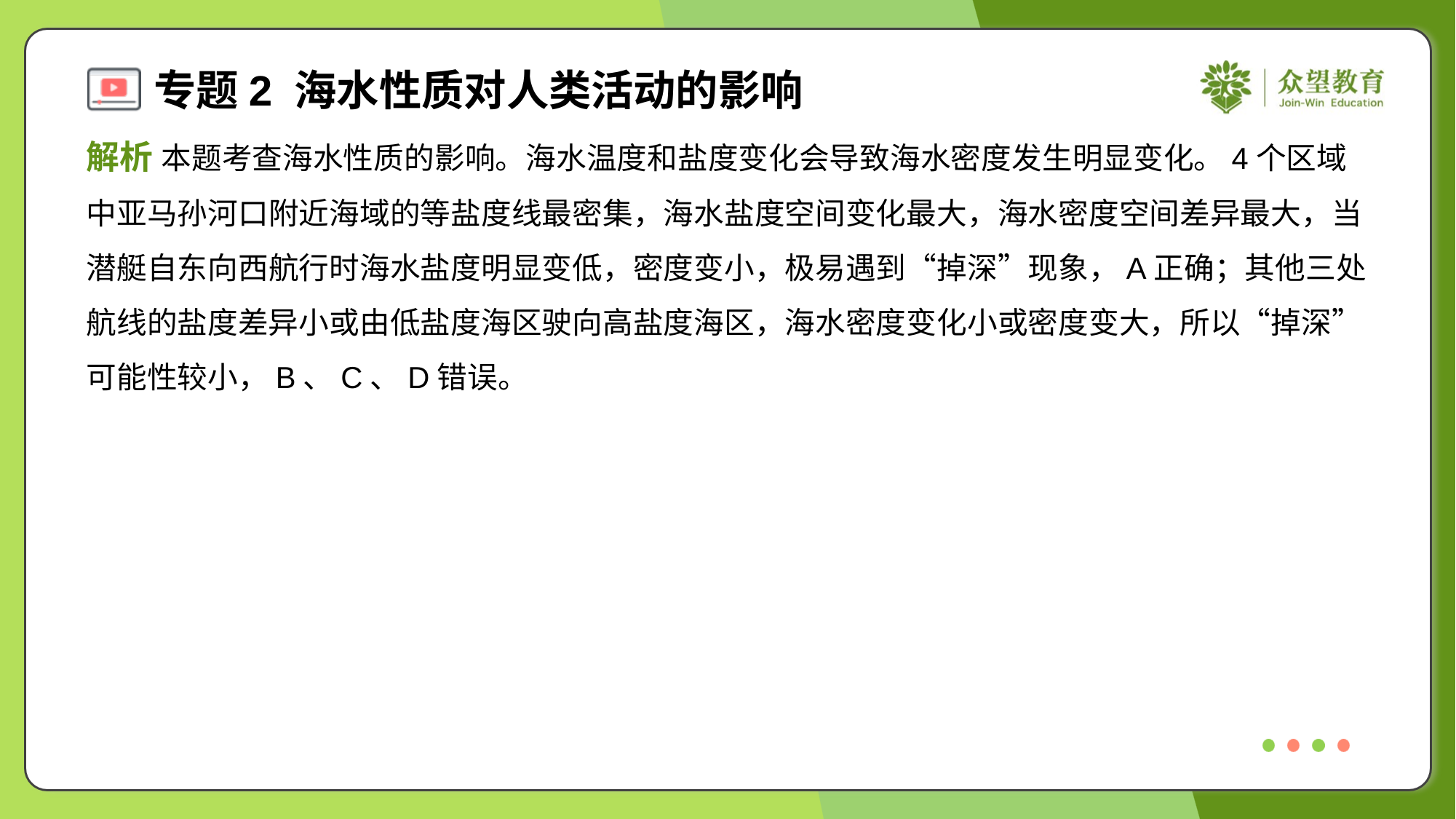

解析 本题考查海水性质的影响。海水温度和盐度变化会导致海水密度发生明显变化。4个区域
中亚马孙河口附近海域的等盐度线最密集，海水盐度空间变化最大，海水密度空间差异最大，当
潜艇自东向西航行时海水盐度明显变低，密度变小，极易遇到“掉深”现象，A正确；其他三处
航线的盐度差异小或由低盐度海区驶向高盐度海区，海水密度变化小或密度变大，所以“掉深”
可能性较小，B、C、D错误。